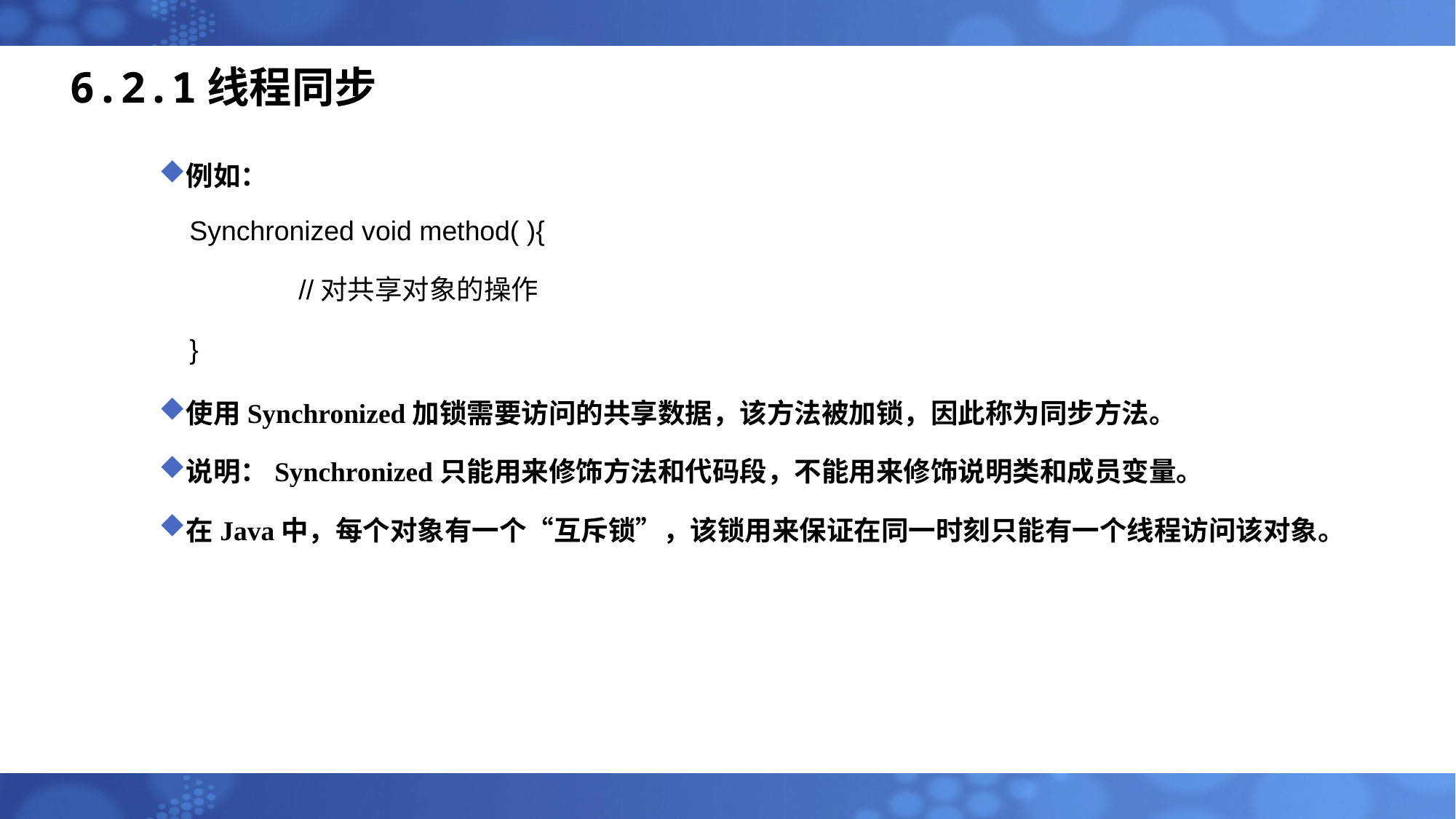

# 6.2.1线程同步
例如：
Synchronized void method( ){
	//对共享对象的操作
}
使用Synchronized加锁需要访问的共享数据，该方法被加锁，因此称为同步方法。
说明：Synchronized只能用来修饰方法和代码段，不能用来修饰说明类和成员变量。
在Java中，每个对象有一个“互斥锁”，该锁用来保证在同一时刻只能有一个线程访问该对象。